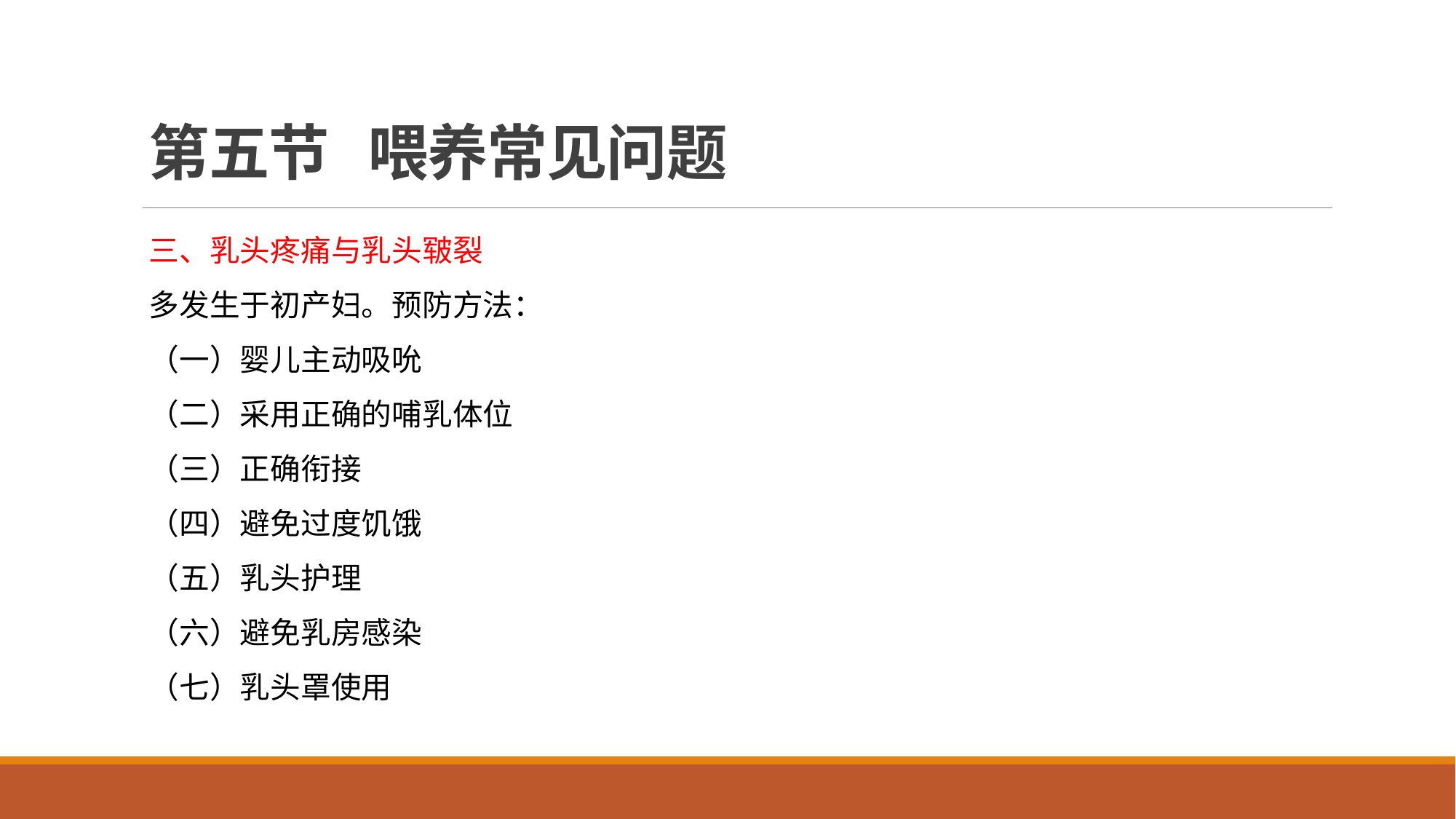

# 第五节   喂养常见问题
三、乳头疼痛与乳头皲裂
多发生于初产妇。预防方法：
（一）婴儿主动吸吮
（二）采用正确的哺乳体位
（三）正确衔接
（四）避免过度饥饿
（五）乳头护理
（六）避免乳房感染
（七）乳头罩使用